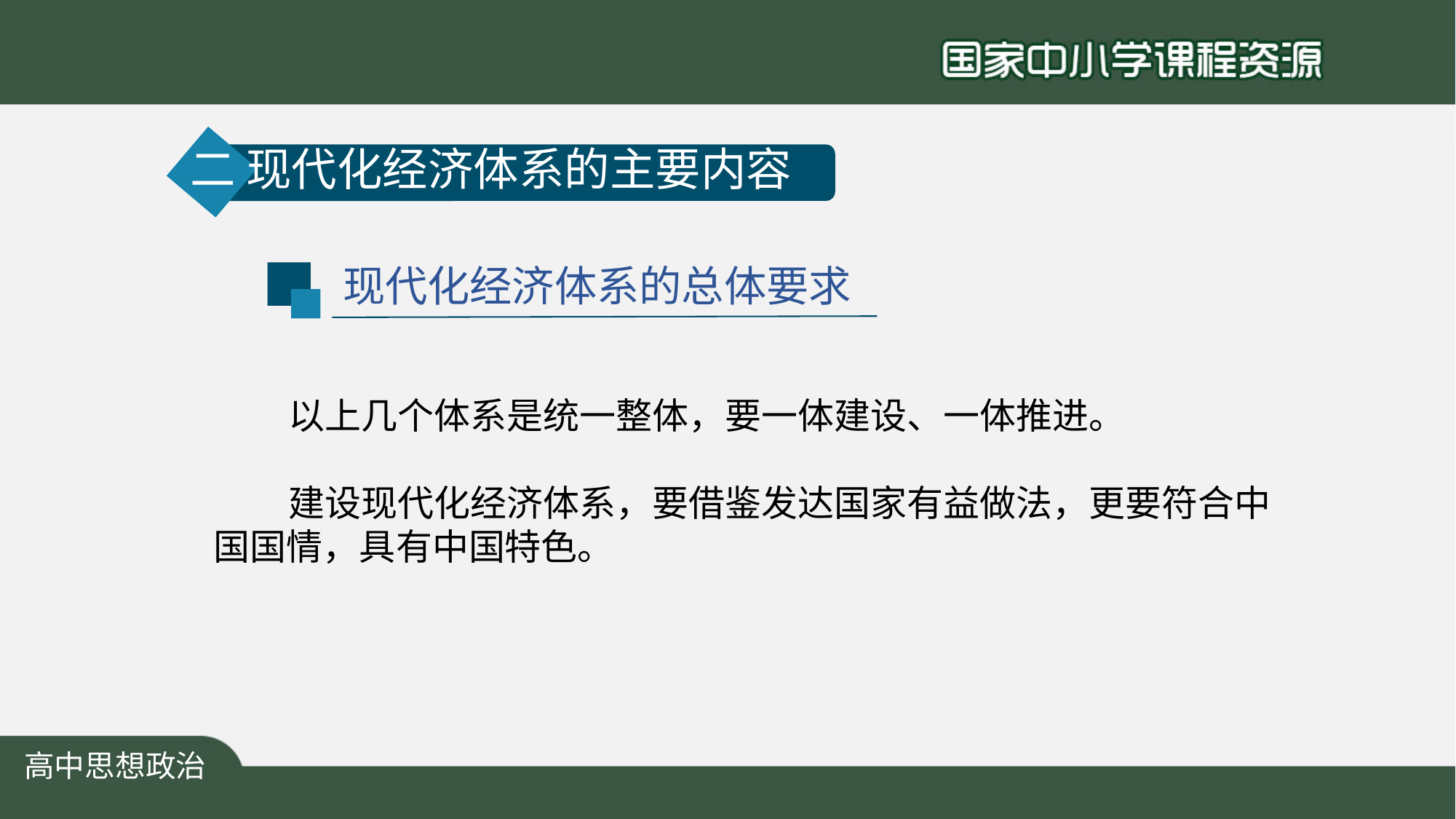

二 现代化经济体系的主要内容

现代化经济体系的总体要求

        以上几个体系是统一整体，要一体建设、一体推进。

        建设现代化经济体系，要借鉴发达国家有益做法，更要符合中国国情，具有中国特色。